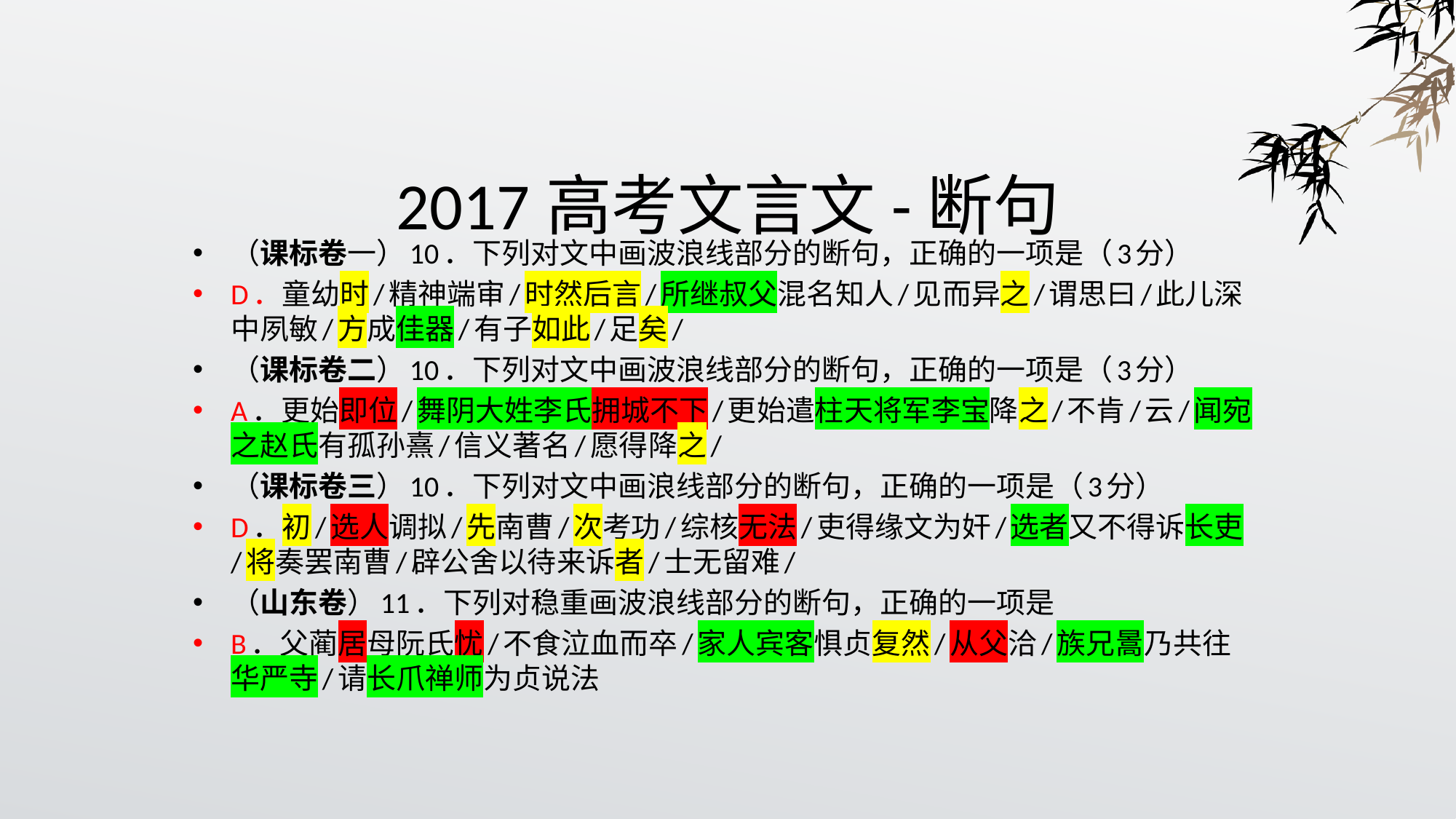

# 2017高考文言文-断句
（课标卷一）10．下列对文中画波浪线部分的断句，正确的一项是（3分）
D．童幼时/精神端审/时然后言/所继叔父混名知人/见而异之/谓思曰/此儿深中夙敏/方成佳器/有子如此/足矣/
（课标卷二）10．下列对文中画波浪线部分的断句，正确的一项是（3分）
A．更始即位/舞阴大姓李氏拥城不下/更始遣柱天将军李宝降之/不肯/云/闻宛之赵氏有孤孙熹/信义著名/愿得降之/
（课标卷三）10．下列对文中画浪线部分的断句，正确的一项是（3分）
D．初/选人调拟/先南曹/次考功/综核无法/吏得缘文为奸/选者又不得诉长吏/将奏罢南曹/辟公舍以待来诉者/士无留难/
（山东卷）11．下列对稳重画波浪线部分的断句，正确的一项是
B．父蔺居母阮氏忧/不食泣血而卒/家人宾客惧贞复然/从父洽/族兄暠乃共往华严寺/请长爪禅师为贞说法